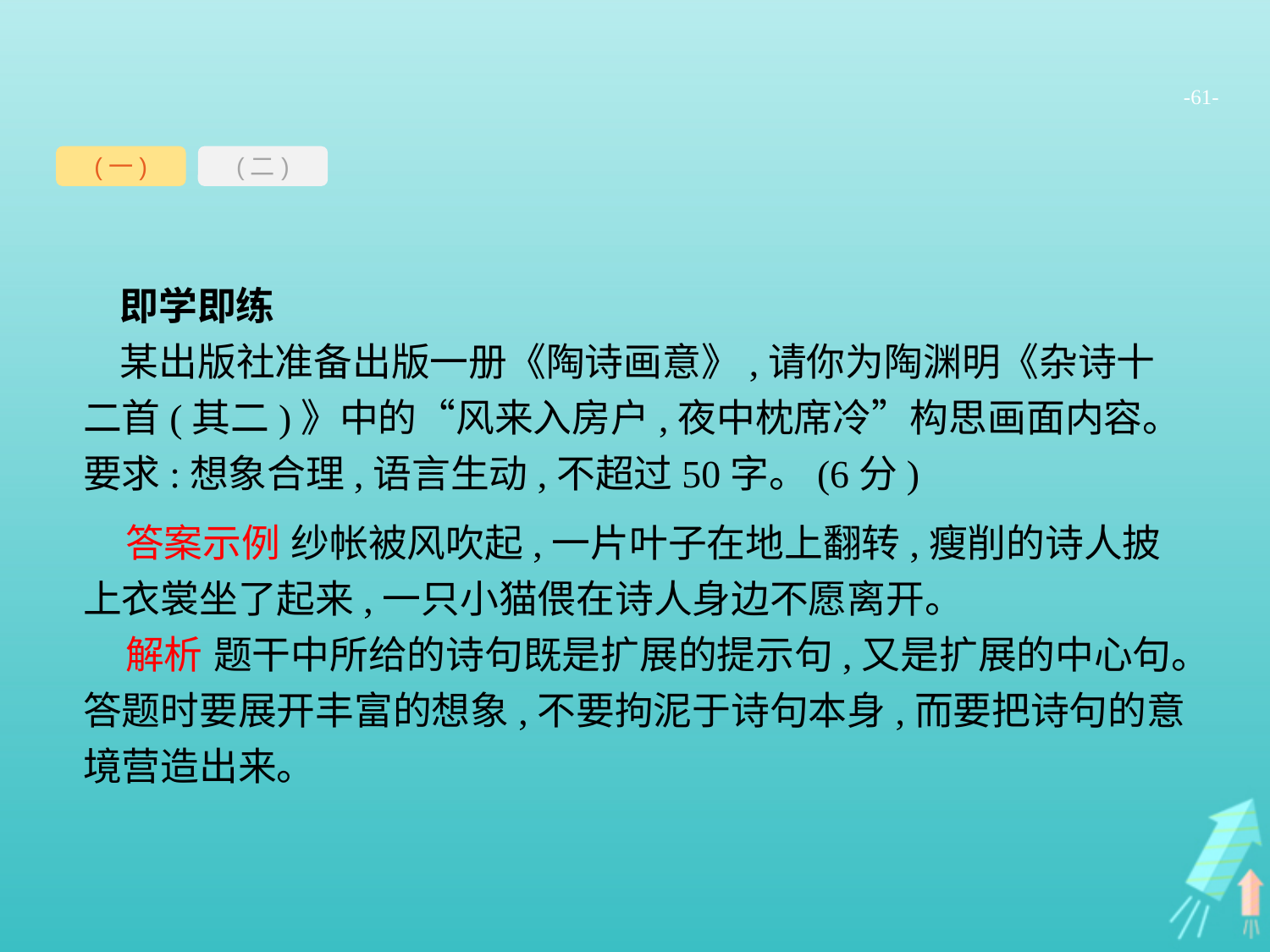

-61-
(一)
(二)
即学即练
某出版社准备出版一册《陶诗画意》,请你为陶渊明《杂诗十二首(其二)》中的“风来入房户,夜中枕席冷”构思画面内容。要求:想象合理,语言生动,不超过50字。(6分)
答案示例 纱帐被风吹起,一片叶子在地上翻转,瘦削的诗人披上衣裳坐了起来,一只小猫偎在诗人身边不愿离开。
解析 题干中所给的诗句既是扩展的提示句,又是扩展的中心句。答题时要展开丰富的想象,不要拘泥于诗句本身,而要把诗句的意境营造出来。